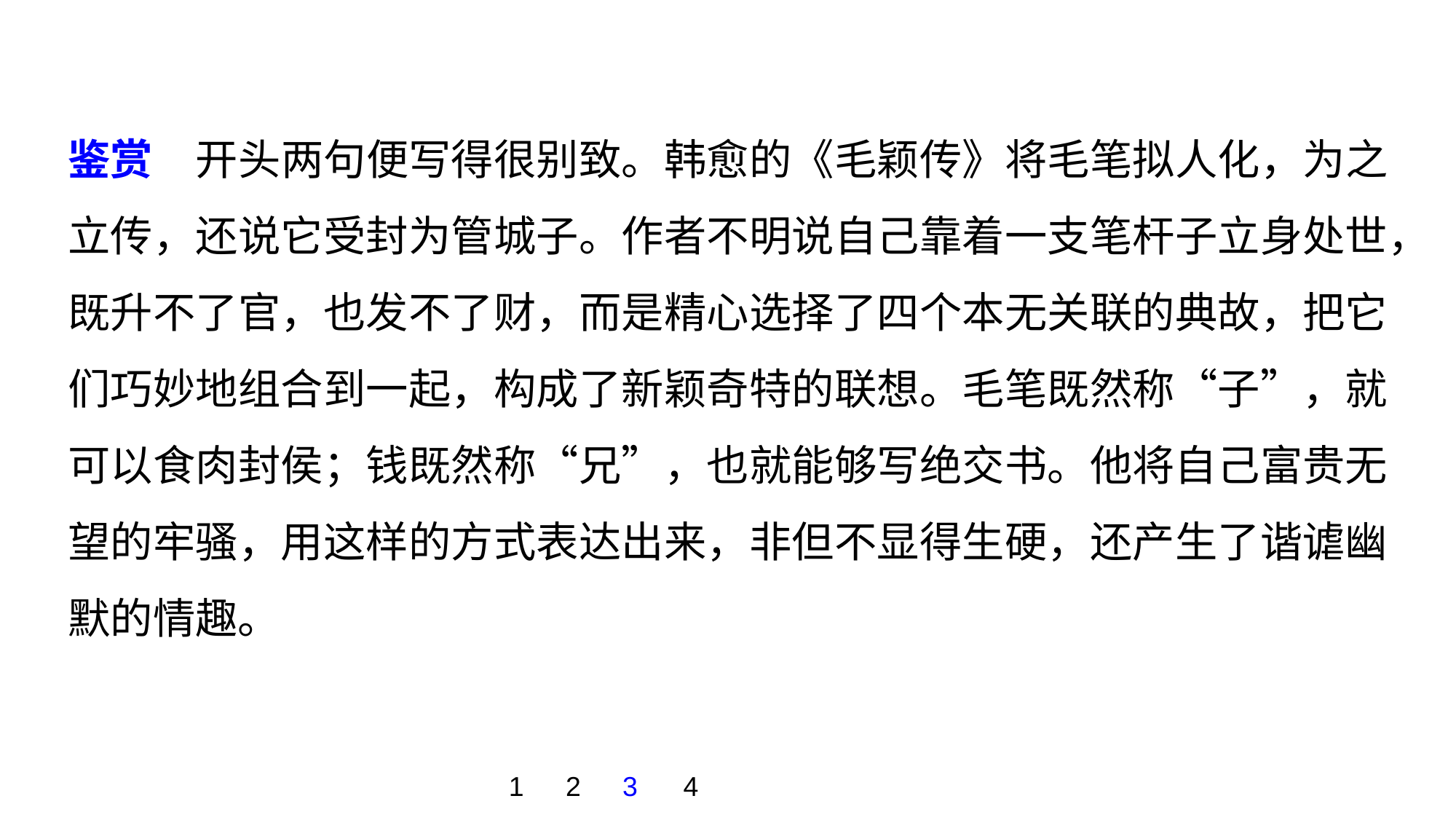

鉴赏　开头两句便写得很别致。韩愈的《毛颖传》将毛笔拟人化，为之立传，还说它受封为管城子。作者不明说自己靠着一支笔杆子立身处世，既升不了官，也发不了财，而是精心选择了四个本无关联的典故，把它们巧妙地组合到一起，构成了新颖奇特的联想。毛笔既然称“子”，就可以食肉封侯；钱既然称“兄”，也就能够写绝交书。他将自己富贵无望的牢骚，用这样的方式表达出来，非但不显得生硬，还产生了谐谑幽默的情趣。
1
2
3
4